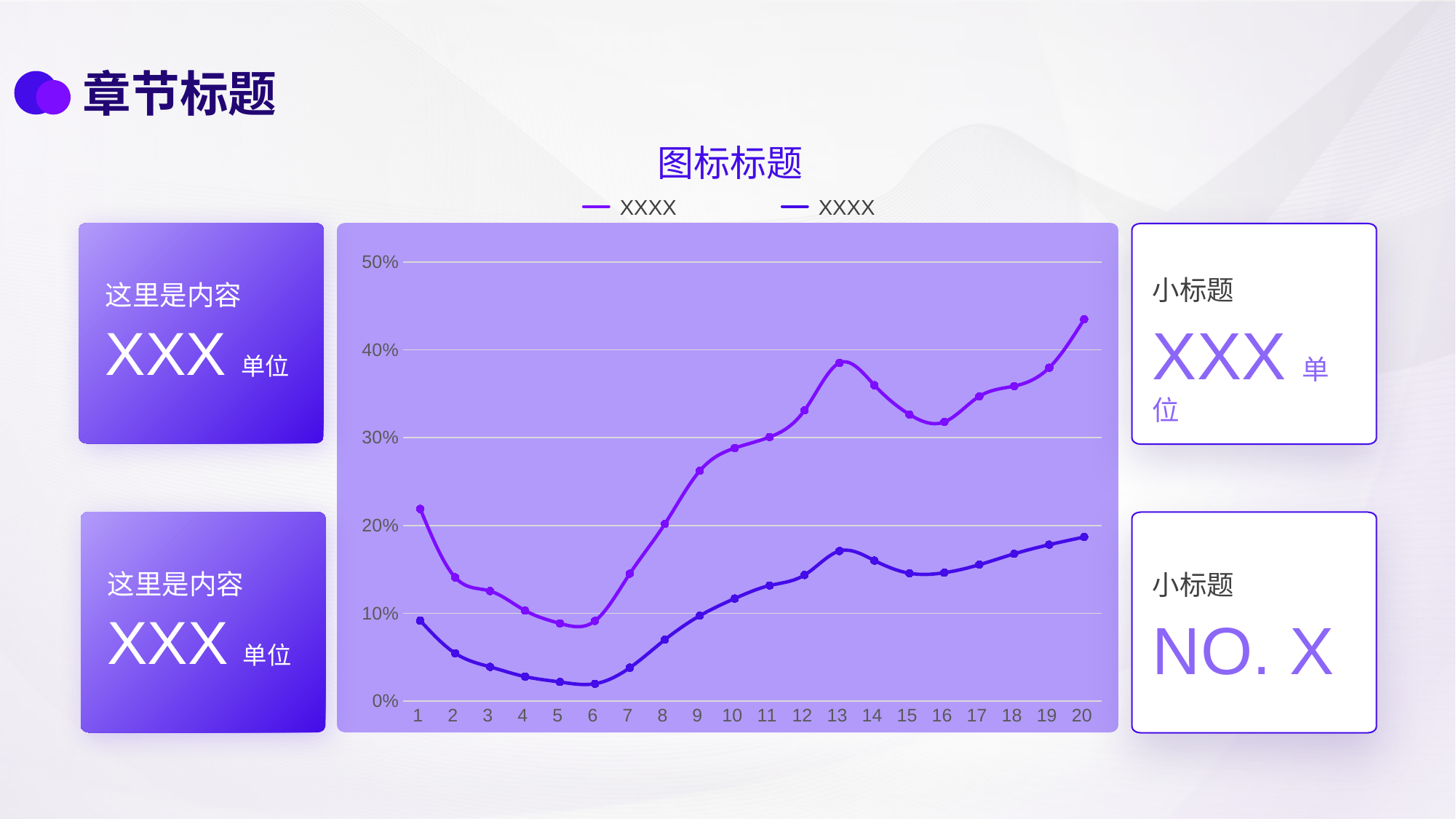

章节标题
图标标题
XXXX
XXXX

### Chart

| Category | 系列 1 | 系列 2 |
|---|---|---|
| 1 | 0.09179999999999999 | 0.1271 |
| 2 | 0.0546 | 0.0864 |
| 3 | 0.0391 | 0.0863 |
| 4 | 0.028 | 0.07519999999999999 |
| 5 | 0.0219 | 0.0667 |
| 6 | 0.0199 | 0.07150000000000001 |
| 7 | 0.0382 | 0.1071 |
| 8 | 0.07 | 0.1318 |
| 9 | 0.0973 | 0.165 |
| 10 | 0.1169 | 0.1713 |
| 11 | 0.1317 | 0.1691 |
| 12 | 0.1437 | 0.1875 |
| 13 | 0.171 | 0.2142 |
| 14 | 0.1601 | 0.1996 |
| 15 | 0.1457 | 0.1808 |
| 16 | 0.1463 | 0.1717 |
| 17 | 0.1554 | 0.1917 |
| 18 | 0.1678 | 0.191 |
| 19 | 0.1782 | 0.2015 |
| 20 | 0.1869 | 0.2479 |
小标题
XXX单位
这里是内容
XXX单位

这里是内容
XXX单位
小标题
NO. X